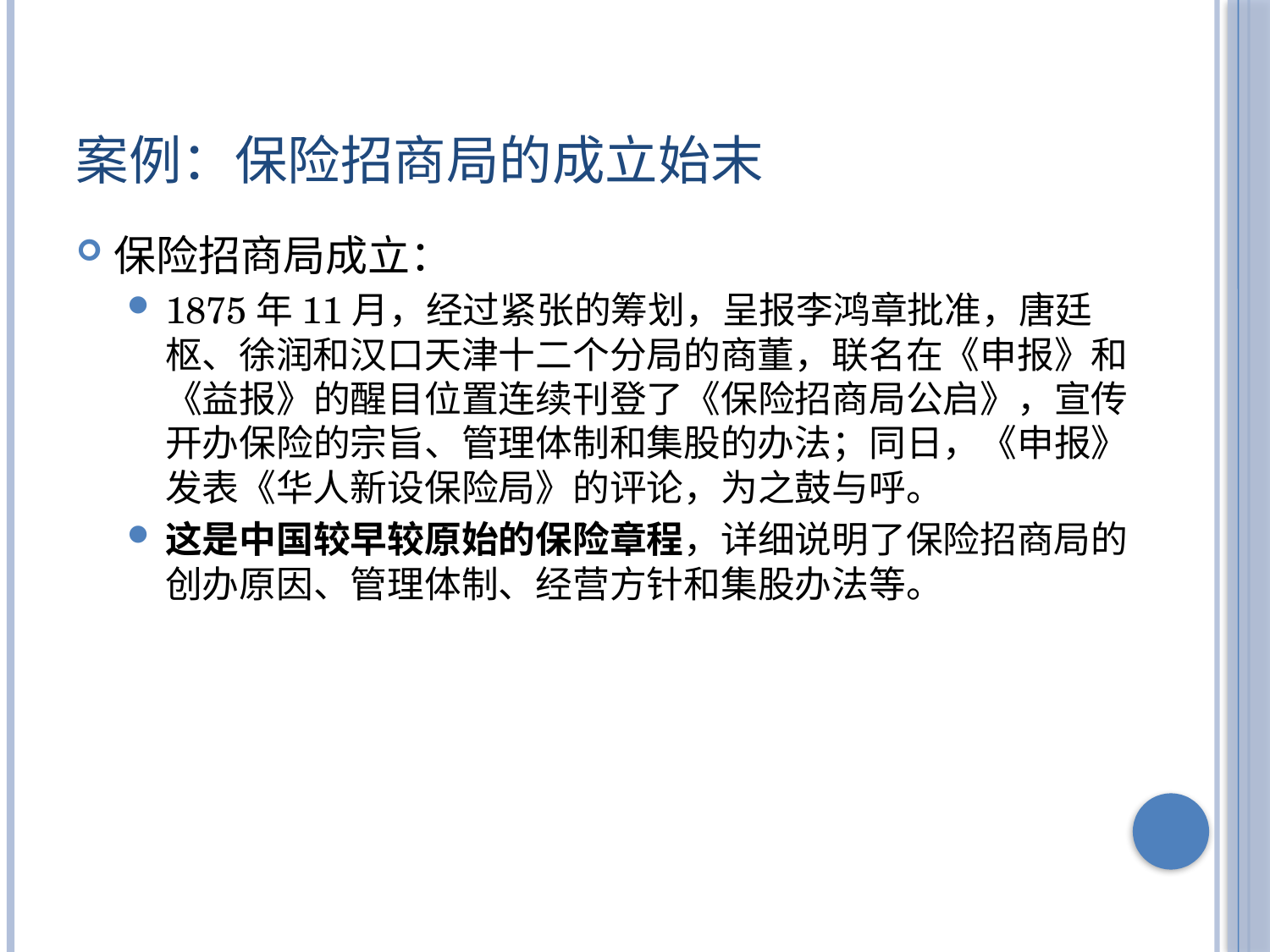

# 案例：保险招商局的成立始末
保险招商局成立：
1875年11月，经过紧张的筹划，呈报李鸿章批准，唐廷枢、徐润和汉口天津十二个分局的商董，联名在《申报》和《益报》的醒目位置连续刊登了《保险招商局公启》，宣传开办保险的宗旨、管理体制和集股的办法；同日，《申报》发表《华人新设保险局》的评论，为之鼓与呼。
这是中国较早较原始的保险章程，详细说明了保险招商局的创办原因、管理体制、经营方针和集股办法等。